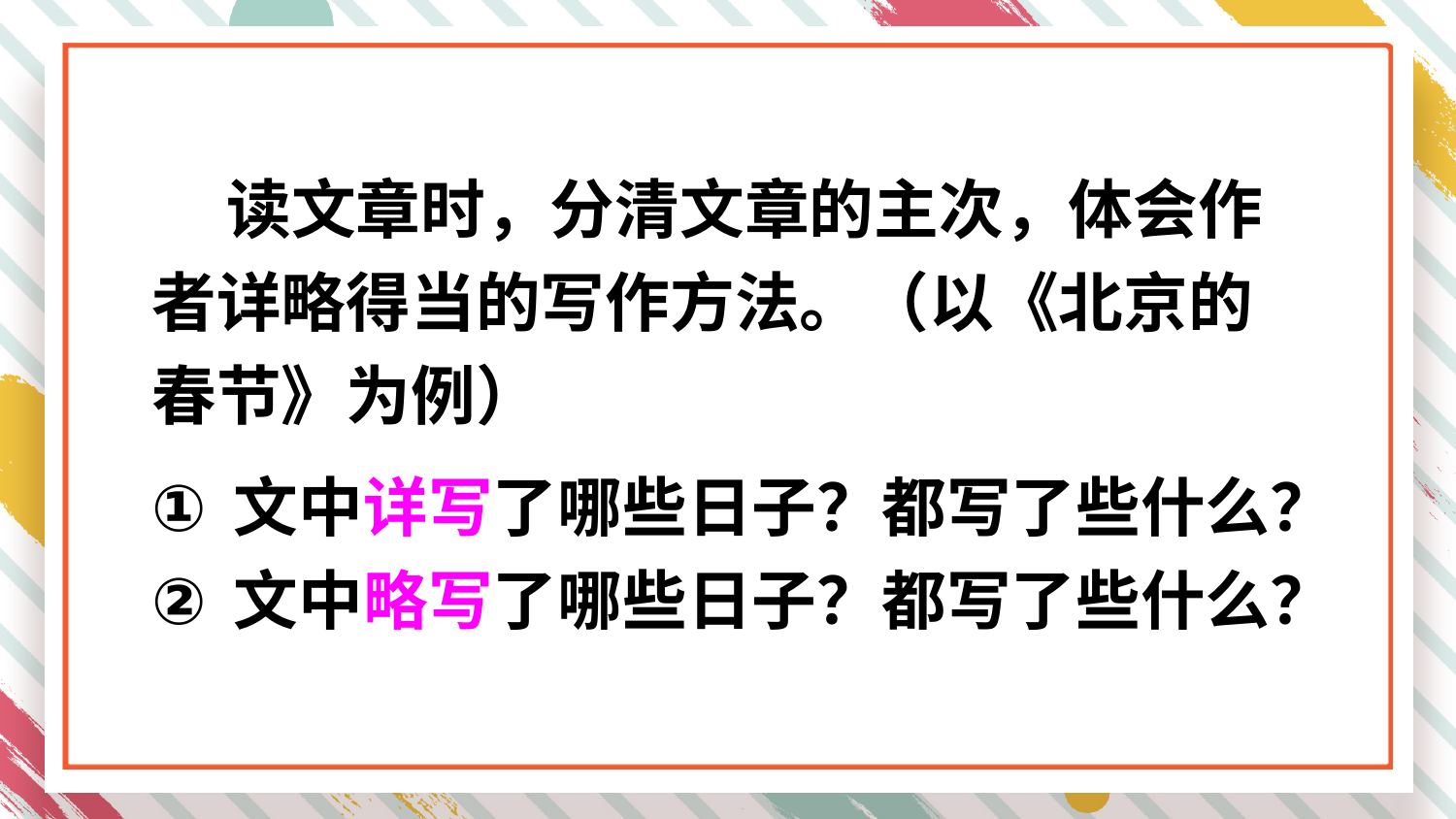

读文章时，分清文章的主次，体会作者详略得当的写作方法。（以《北京的春节》为例）
文中详写了哪些日子？都写了些什么？
文中略写了哪些日子？都写了些什么？